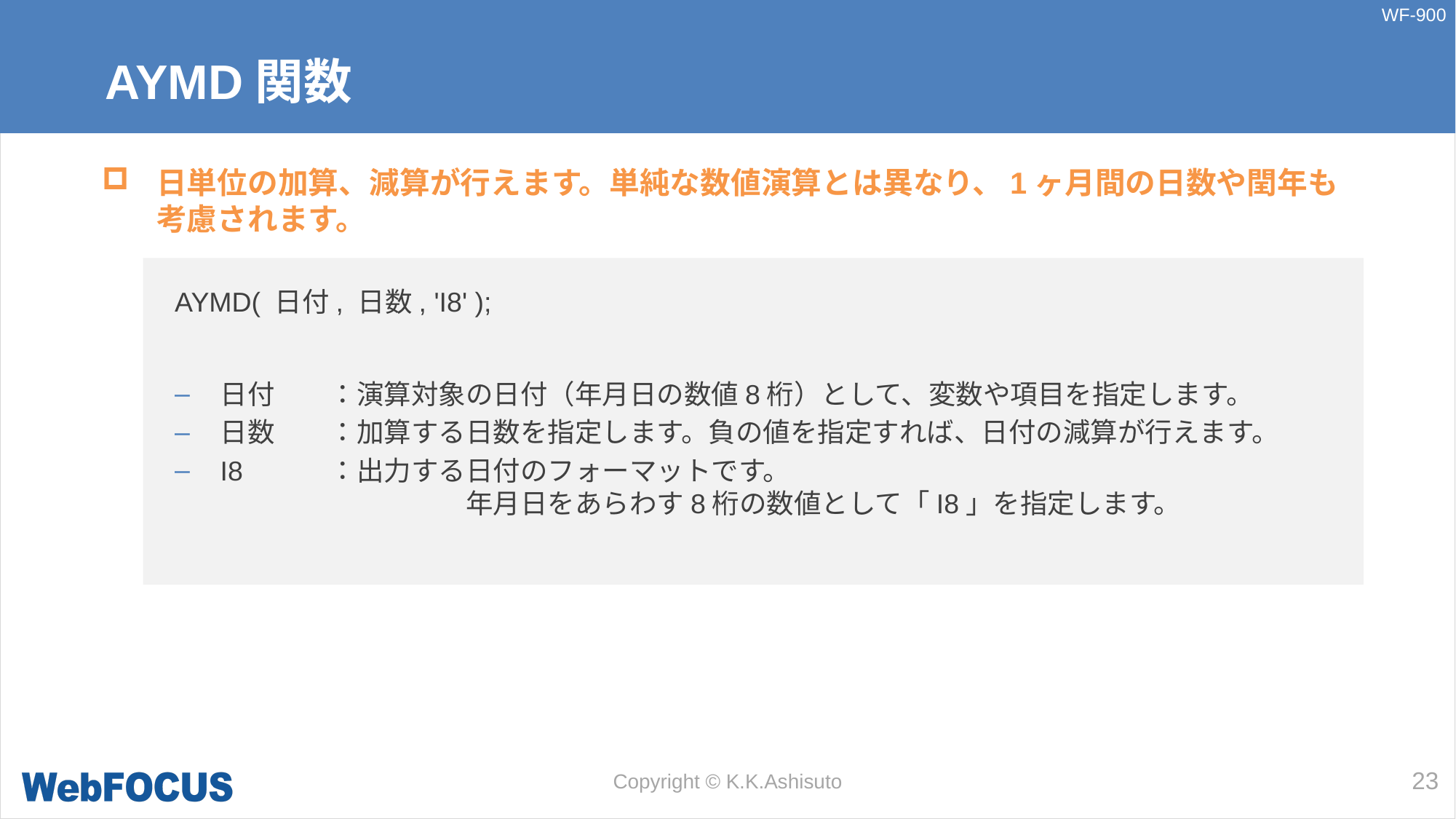

# AYMD関数
日単位の加算、減算が行えます。単純な数値演算とは異なり、1ヶ月間の日数や閏年も
考慮されます。

AYMD( 日付, 日数, 'I8' );

日付	：演算対象の日付（年月日の数値8桁）として、変数や項目を指定します。
日数	：加算する日数を指定します。負の値を指定すれば、日付の減算が行えます。
I8	：出力する日付のフォーマットです。
		　年月日をあらわす8桁の数値として「I8」を指定します。